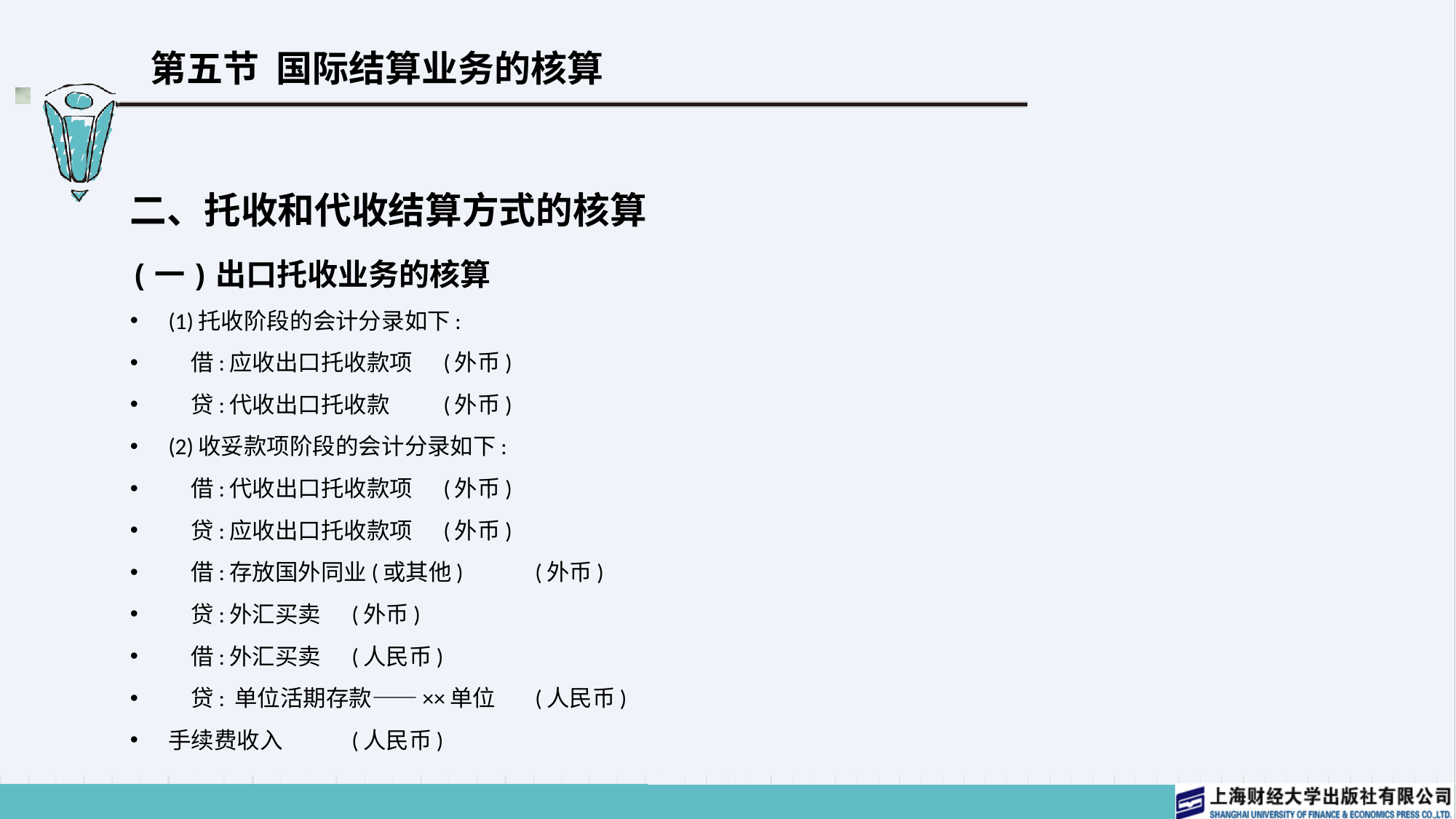

# 第五节  国际结算业务的核算
二、托收和代收结算方式的核算
(一)出口托收业务的核算
(1)托收阶段的会计分录如下:
　借:应收出口托收款项	(外币)
　贷:代收出口托收款	(外币)
(2)收妥款项阶段的会计分录如下:
　借:代收出口托收款项	(外币)
　贷:应收出口托收款项	(外币)
　借:存放国外同业(或其他)	(外币)
　贷:外汇买卖	(外币)
　借:外汇买卖	(人民币)
　贷: 单位活期存款——××单位	(人民币)
手续费收入	(人民币)